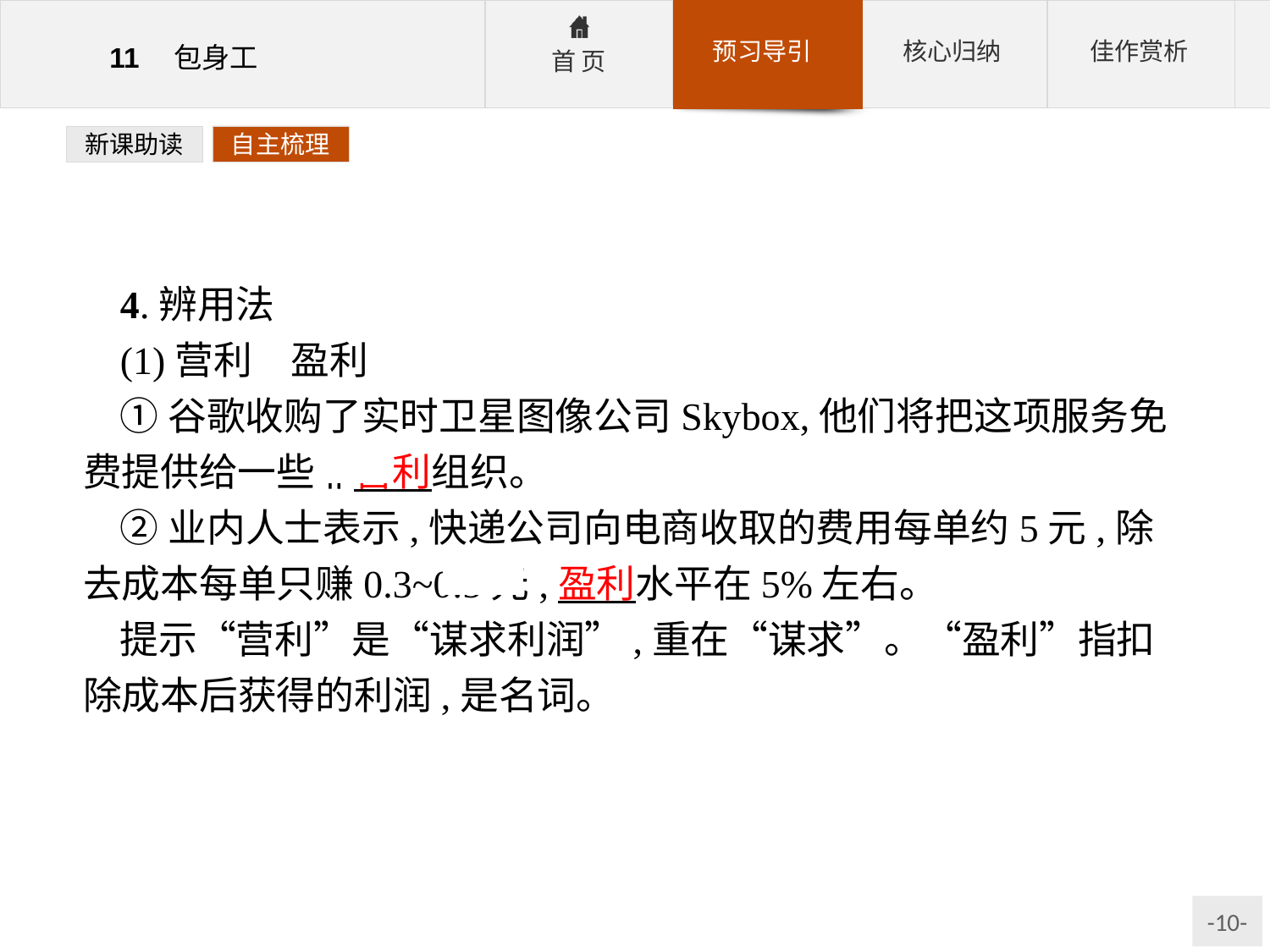

新课助读
自主梳理
4.辨用法
(1)营利　盈利
①谷歌收购了实时卫星图像公司Skybox,他们将把这项服务免费提供给一些非营利组织。
②业内人士表示,快递公司向电商收取的费用每单约5元,除去成本每单只赚0.3~0.5元,盈利水平在5%左右。
提示“营利”是“谋求利润”,重在“谋求”。“盈利”指扣除成本后获得的利润,是名词。